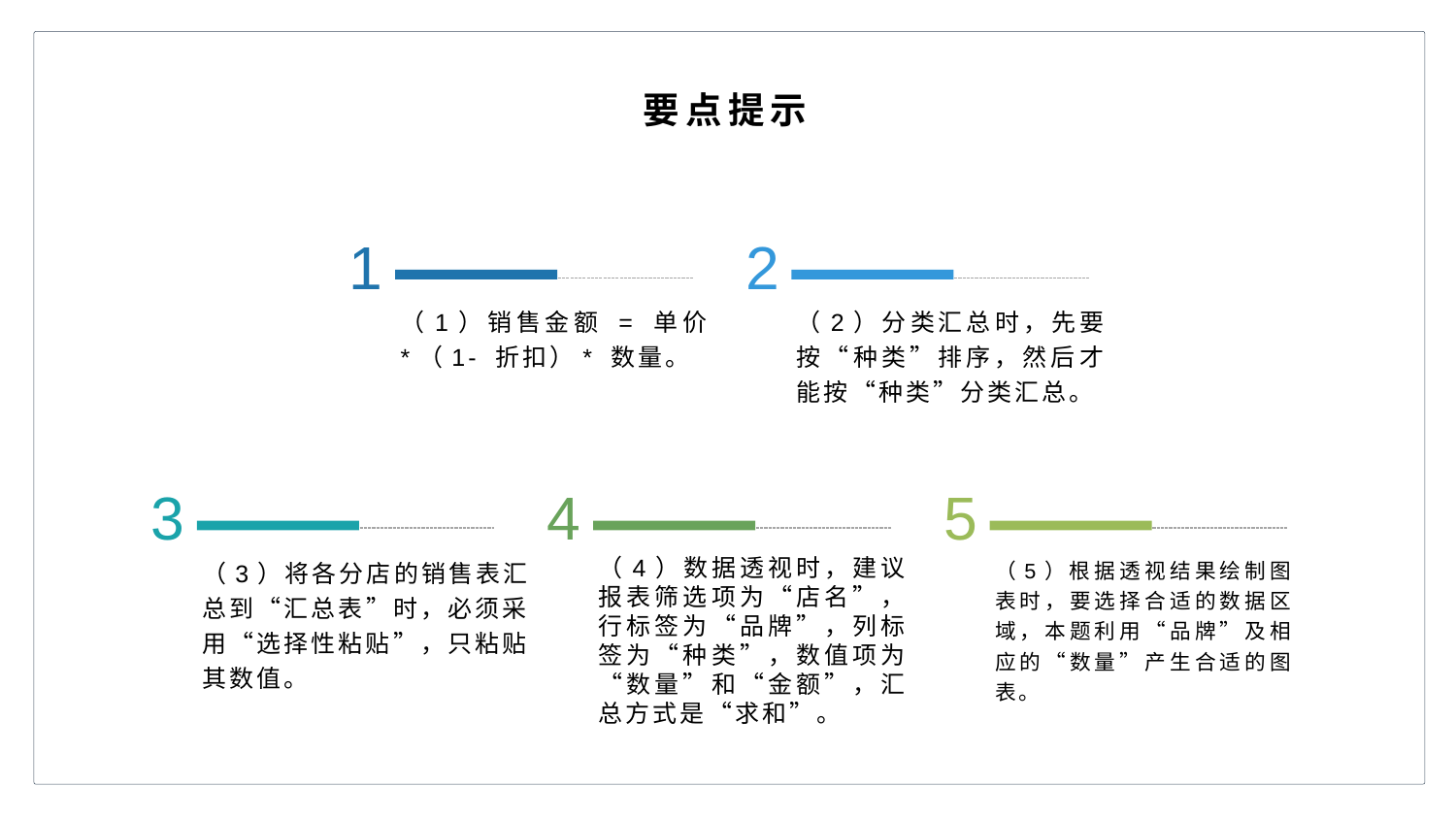

要点提示
1
2

（1）销售金额 = 单价 *（1- 折扣）* 数量。
（2）分类汇总时，先要按“种类”排序，然后才能按“种类”分类汇总。
3
4
5

（3）将各分店的销售表汇总到“汇总表”时，必须采用“选择性粘贴”，只粘贴其数值。
（5）根据透视结果绘制图表时，要选择合适的数据区域，本题利用“品牌”及相应的“数量”产生合适的图表。
（4）数据透视时，建议报表筛选项为“店名”，行标签为“品牌”，列标签为“种类”，数值项为“数量”和“金额”，汇总方式是“求和”。